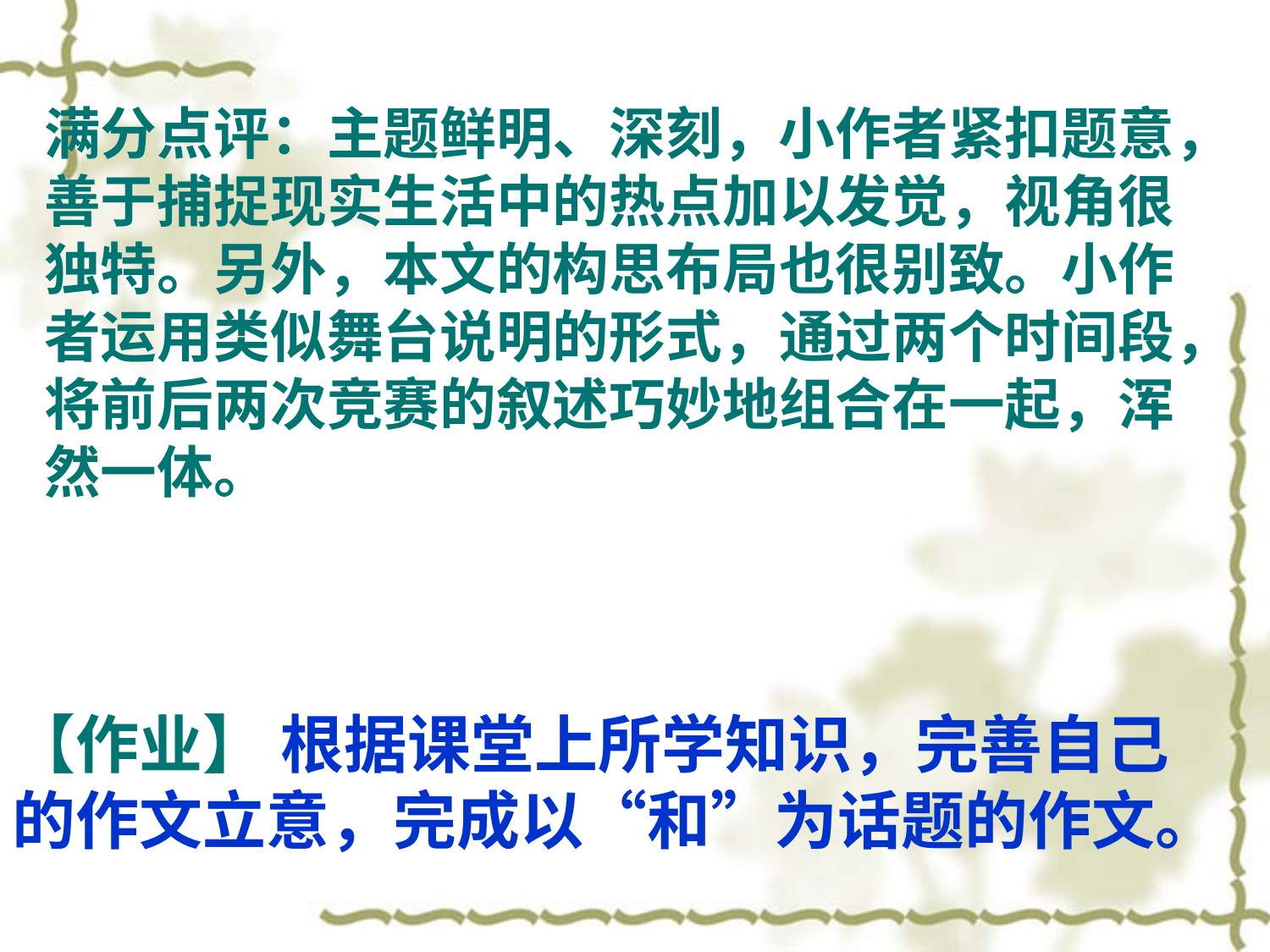

# 满分点评：主题鲜明、深刻，小作者紧扣题意，善于捕捉现实生活中的热点加以发觉，视角很独特。另外，本文的构思布局也很别致。小作者运用类似舞台说明的形式，通过两个时间段，将前后两次竞赛的叙述巧妙地组合在一起，浑然一体。
【作业】 根据课堂上所学知识，完善自己的作文立意，完成以“和”为话题的作文。